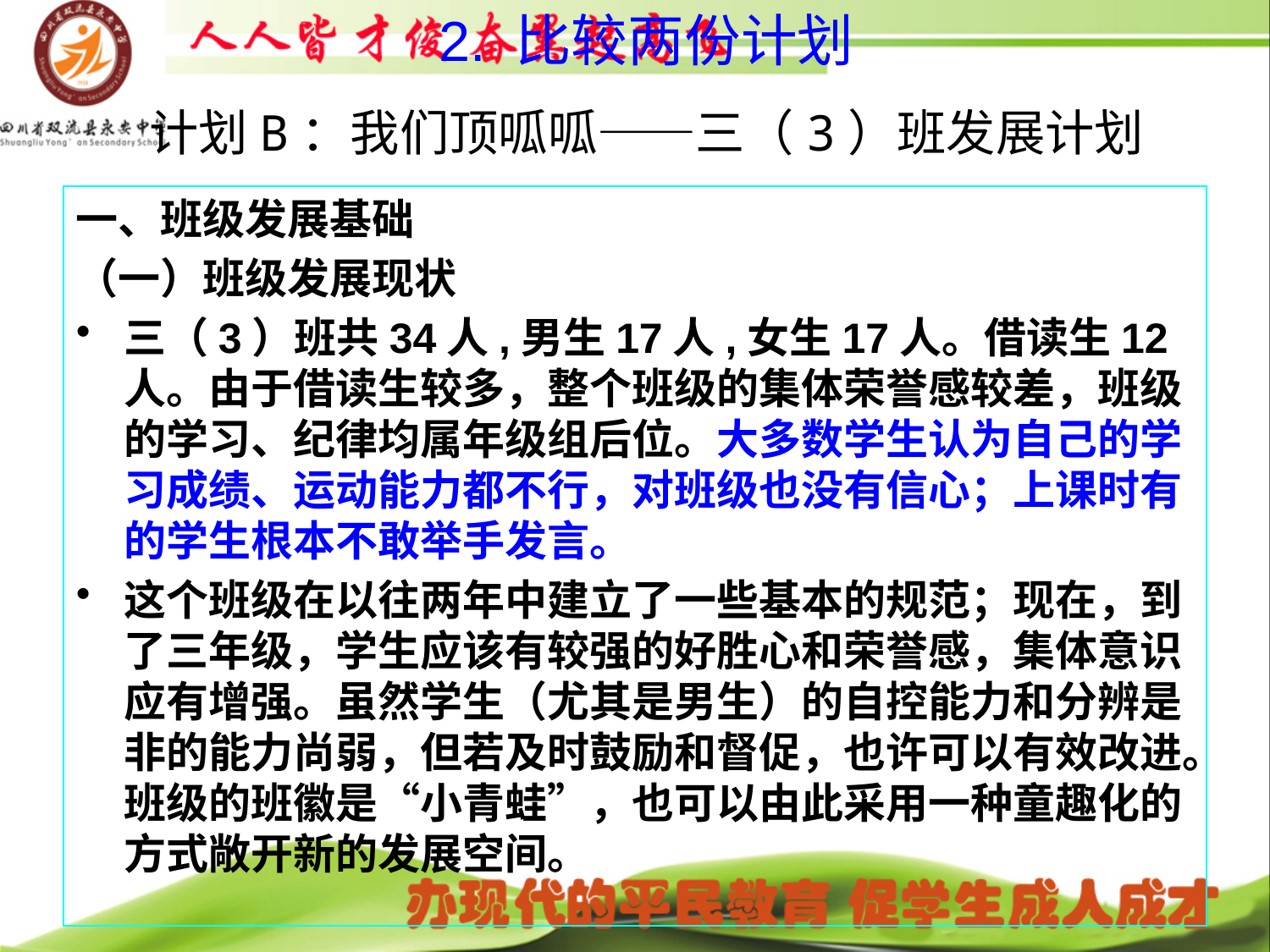

# 2. 比较两份计划 计划B：我们顶呱呱——三（3）班发展计划
一、班级发展基础
（一）班级发展现状
三（3）班共34人,男生17人,女生17人。借读生12人。由于借读生较多，整个班级的集体荣誉感较差，班级的学习、纪律均属年级组后位。大多数学生认为自己的学习成绩、运动能力都不行，对班级也没有信心；上课时有的学生根本不敢举手发言。
这个班级在以往两年中建立了一些基本的规范；现在，到了三年级，学生应该有较强的好胜心和荣誉感，集体意识应有增强。虽然学生（尤其是男生）的自控能力和分辨是非的能力尚弱，但若及时鼓励和督促，也许可以有效改进。班级的班徽是“小青蛙”，也可以由此采用一种童趣化的方式敞开新的发展空间。